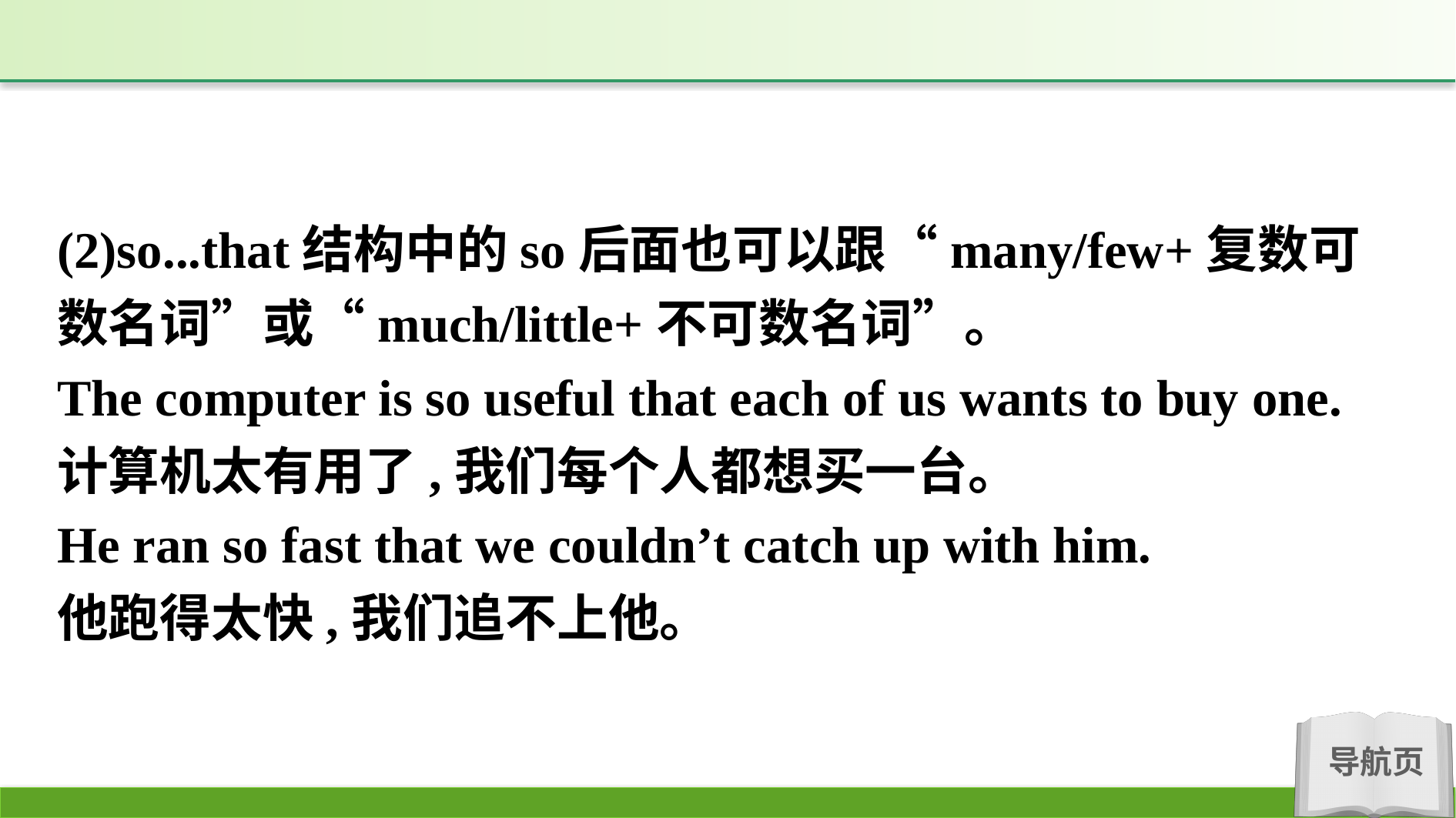

(2)so...that结构中的so后面也可以跟“many/few+复数可数名词”或“much/little+不可数名词”。
The computer is so useful that each of us wants to buy one.
计算机太有用了,我们每个人都想买一台。
He ran so fast that we couldn’t catch up with him.
他跑得太快,我们追不上他。